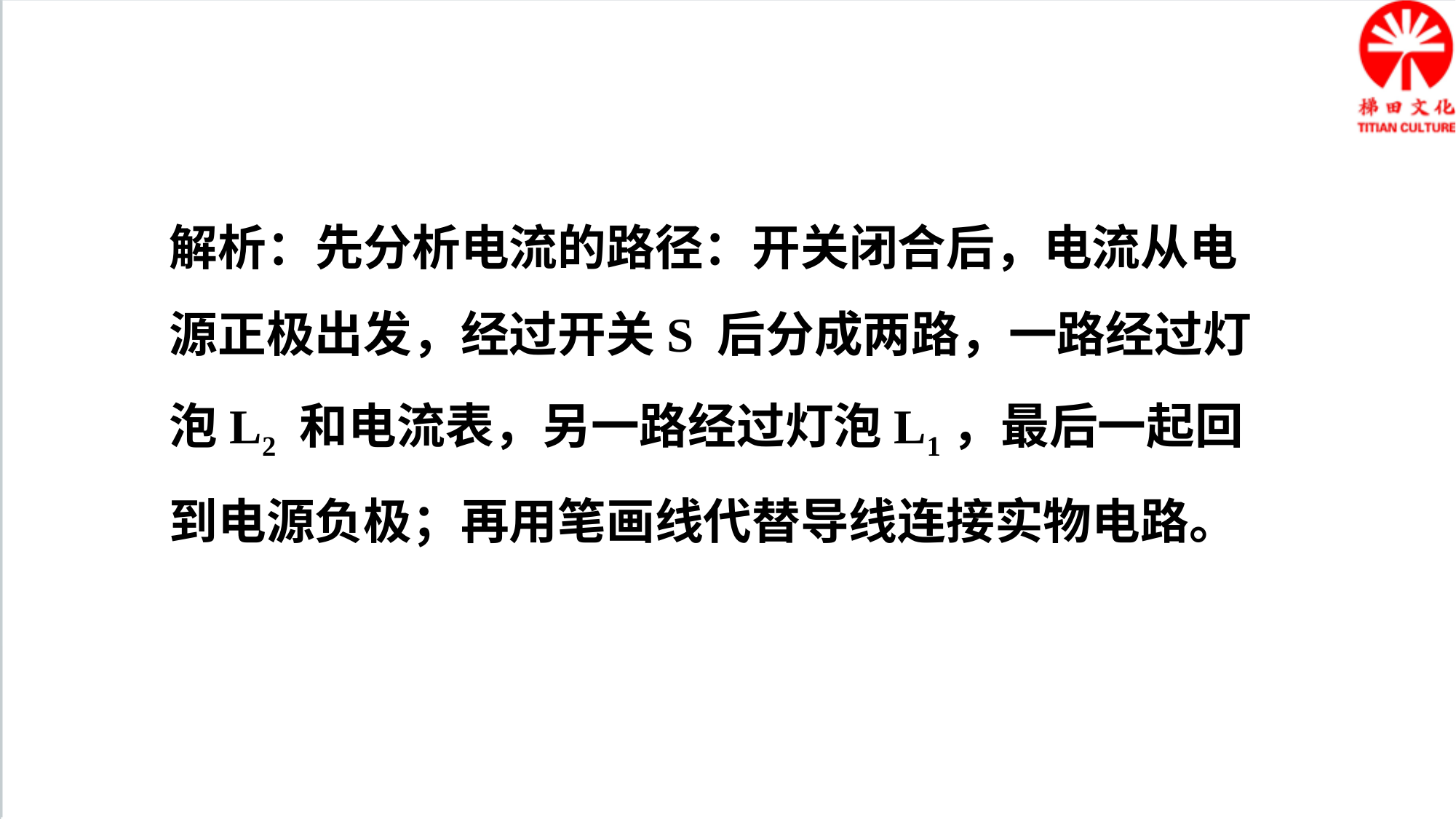

解析：先分析电流的路径：开关闭合后，电流从电源正极出发，经过开关S 后分成两路，一路经过灯泡L2 和电流表，另一路经过灯泡L1，最后一起回到电源负极；再用笔画线代替导线连接实物电路。